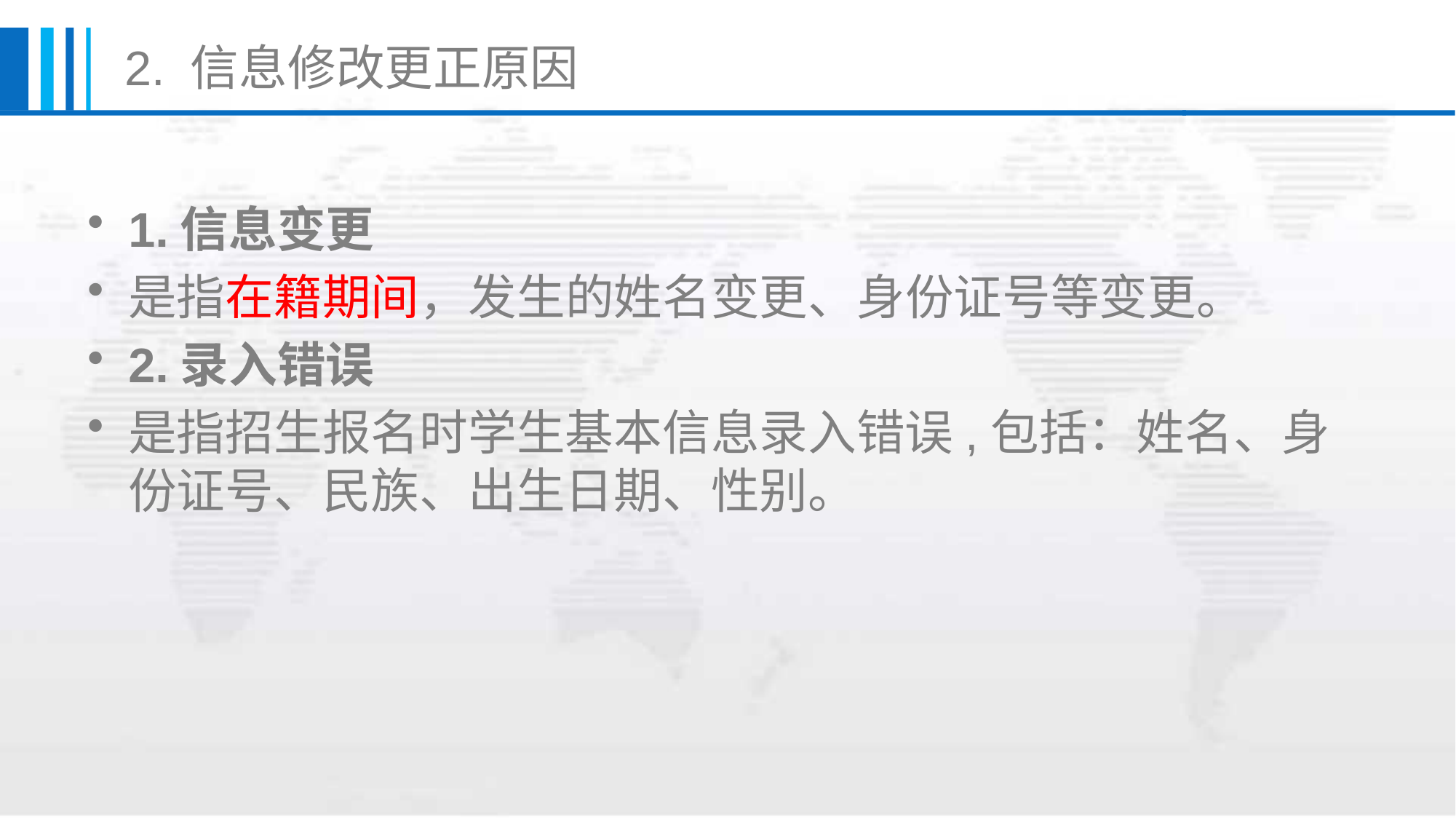

2. 信息修改更正原因

1.信息变更
是指在籍期间，发生的姓名变更、身份证号等变更。
2.录入错误
是指招生报名时学生基本信息录入错误,包括：姓名、身份证号、民族、出生日期、性别。